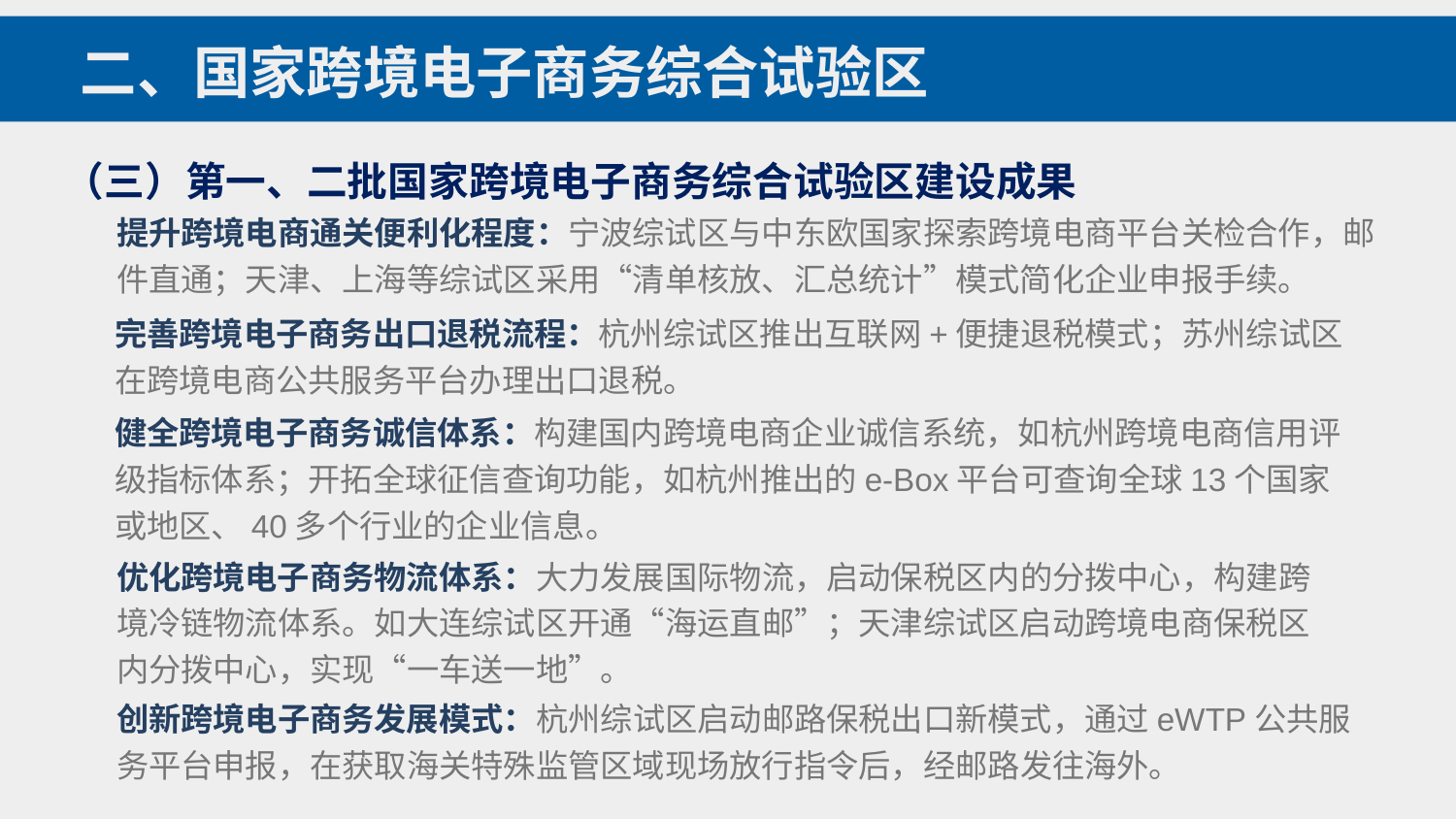

二、国家跨境电子商务综合试验区
（三）第一、二批国家跨境电子商务综合试验区建设成果
提升跨境电商通关便利化程度：宁波综试区与中东欧国家探索跨境电商平台关检合作，邮件直通；天津、上海等综试区采用“清单核放、汇总统计”模式简化企业申报手续。
完善跨境电子商务出口退税流程：杭州综试区推出互联网+便捷退税模式；苏州综试区在跨境电商公共服务平台办理出口退税。
健全跨境电子商务诚信体系：构建国内跨境电商企业诚信系统，如杭州跨境电商信用评级指标体系；开拓全球征信查询功能，如杭州推出的e-Box平台可查询全球13个国家或地区、40多个行业的企业信息。
优化跨境电子商务物流体系：大力发展国际物流，启动保税区内的分拨中心，构建跨境冷链物流体系。如大连综试区开通“海运直邮”；天津综试区启动跨境电商保税区内分拨中心，实现“一车送一地”。
创新跨境电子商务发展模式：杭州综试区启动邮路保税出口新模式，通过eWTP公共服务平台申报，在获取海关特殊监管区域现场放行指令后，经邮路发往海外。